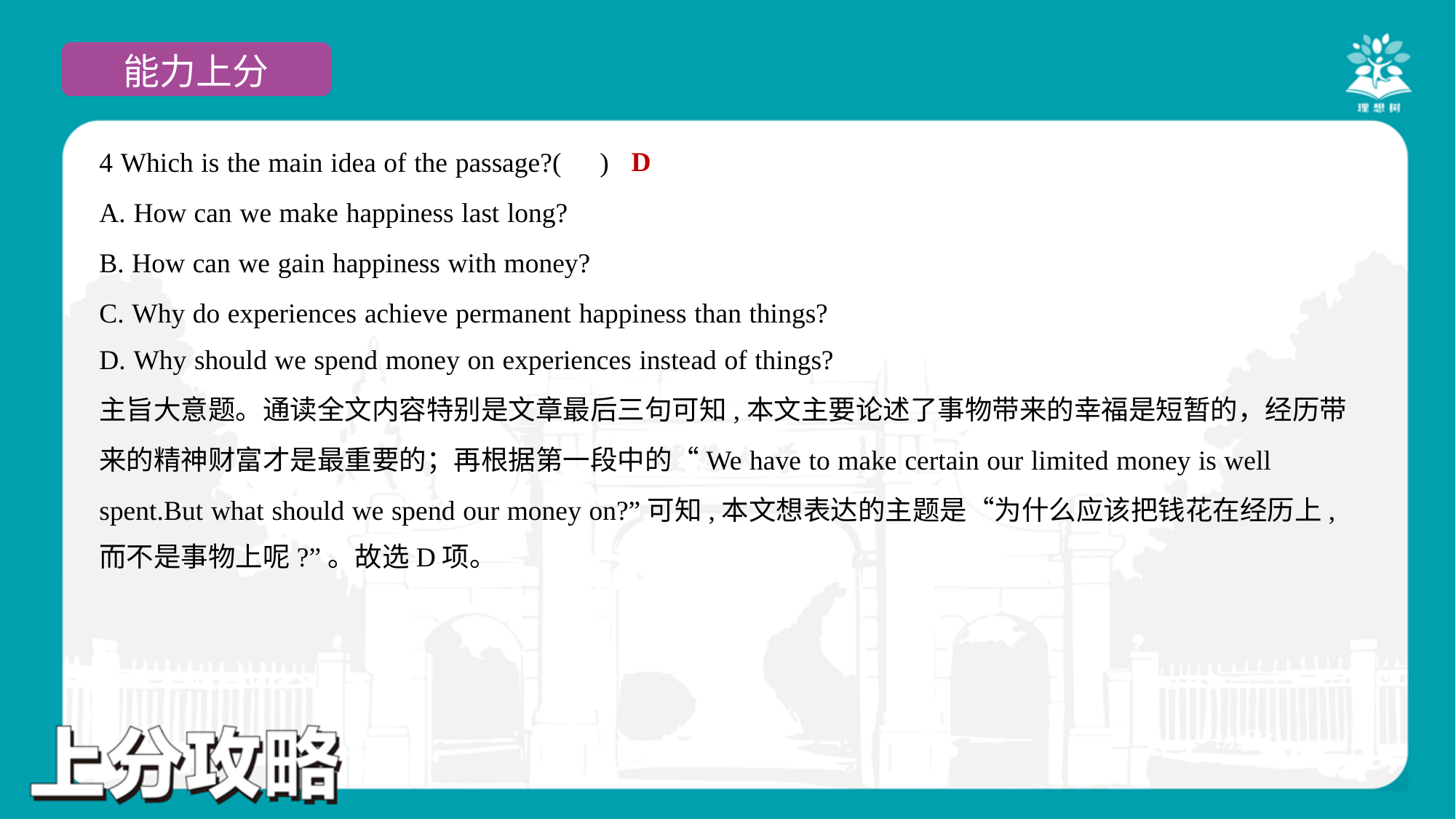

D
4 Which is the main idea of the passage?(     )
A. How can we make happiness last long?
B. How can we gain happiness with money?
C. Why do experiences achieve permanent happiness than things?
D. Why should we spend money on experiences instead of things?
主旨大意题。通读全文内容特别是文章最后三句可知,本文主要论述了事物带来的幸福是短暂的，经历带
来的精神财富才是最重要的；再根据第一段中的“We have to make certain our limited money is well
spent.But what should we spend our money on?”可知,本文想表达的主题是“为什么应该把钱花在经历上,
而不是事物上呢?”。故选D项。